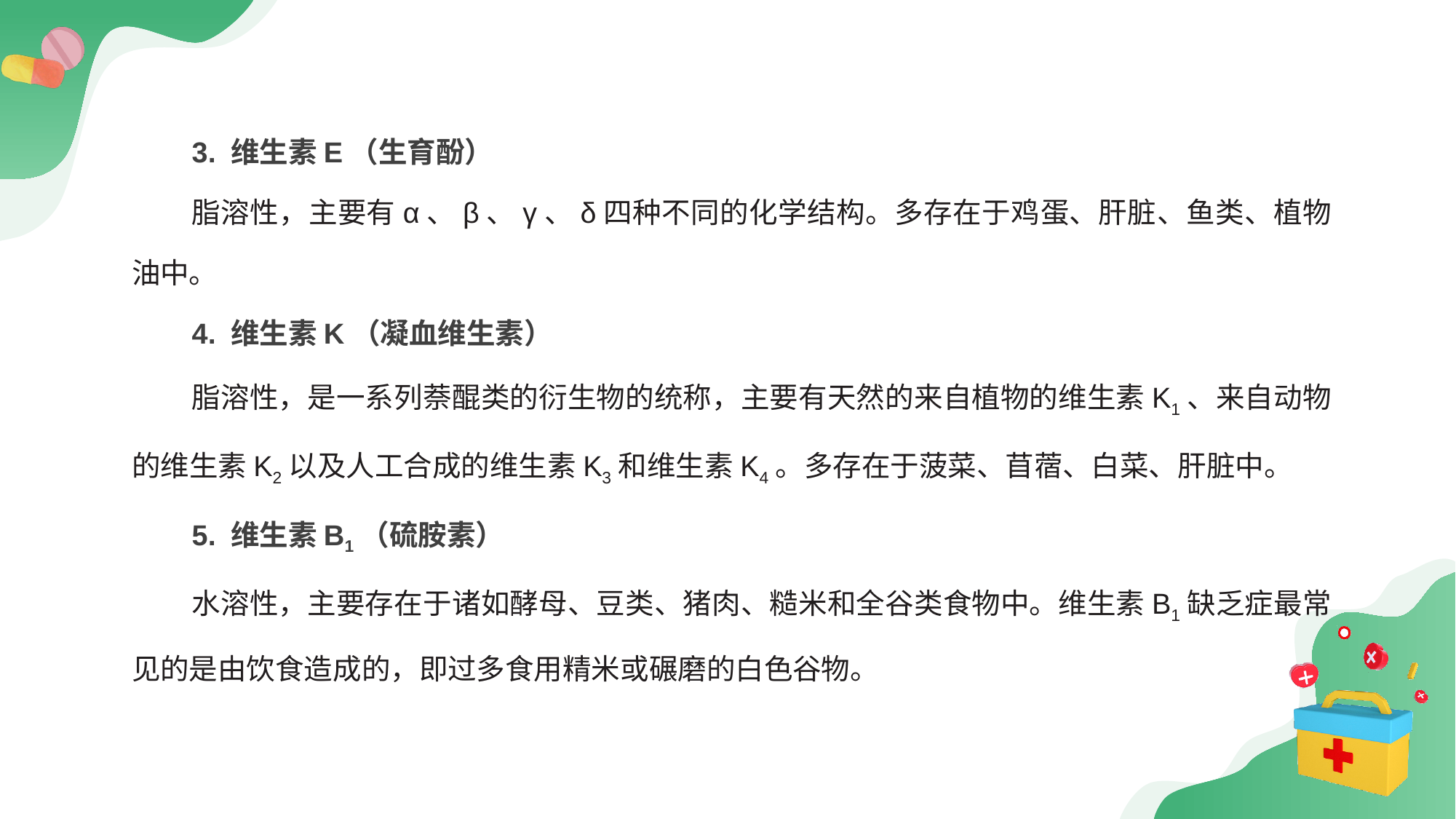

3. 维生素E（生育酚）
脂溶性，主要有α、β、γ、δ四种不同的化学结构。多存在于鸡蛋、肝脏、鱼类、植物油中。
4. 维生素K（凝血维生素）
脂溶性，是一系列萘醌类的衍生物的统称，主要有天然的来自植物的维生素K1、来自动物的维生素K2以及人工合成的维生素K3和维生素K4。多存在于菠菜、苜蓿、白菜、肝脏中。
5. 维生素B1（硫胺素）
水溶性，主要存在于诸如酵母、豆类、猪肉、糙米和全谷类食物中。维生素B1缺乏症最常见的是由饮食造成的，即过多食用精米或碾磨的白色谷物。